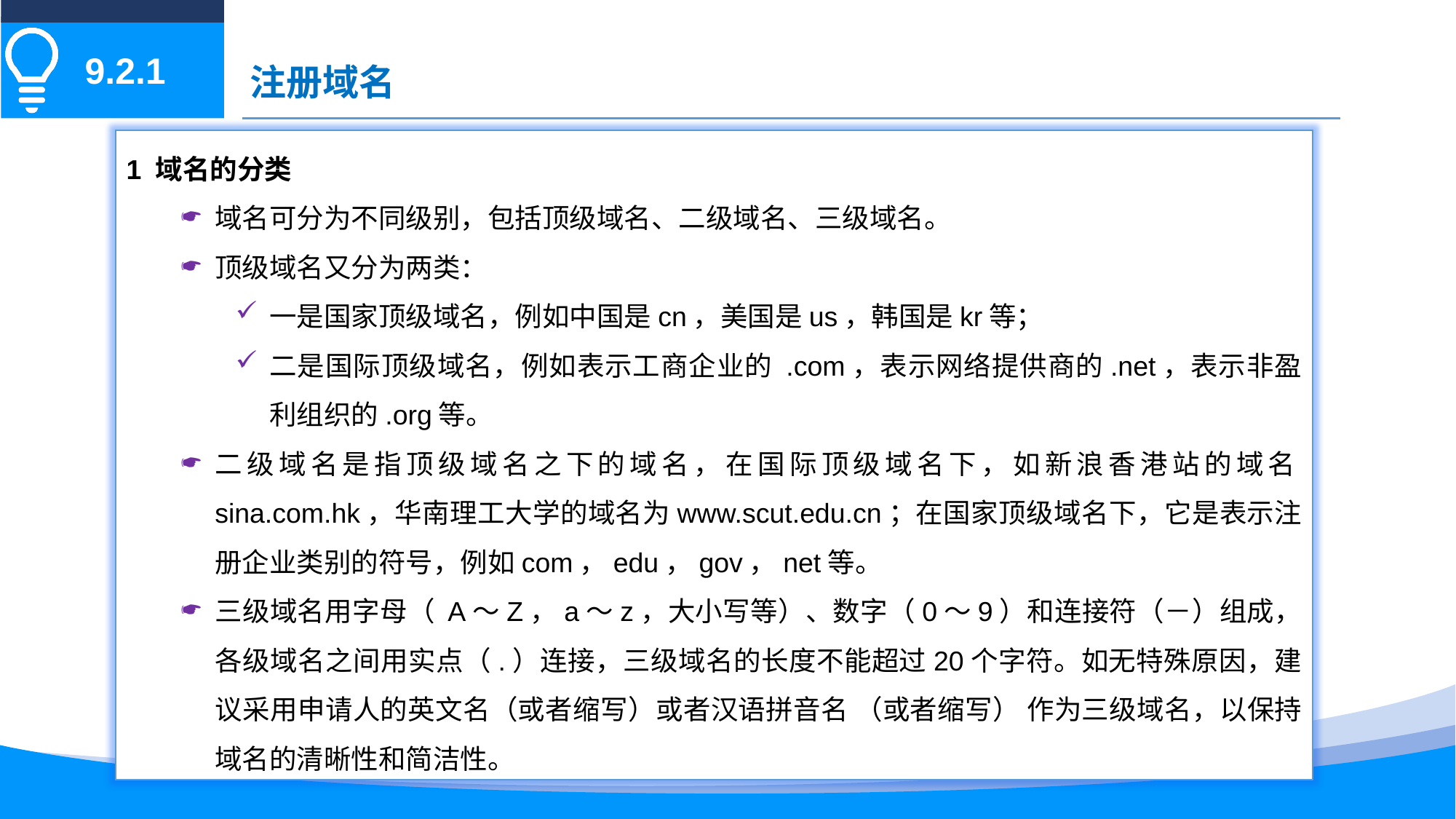

9.2.1
注册域名
1 域名的分类
域名可分为不同级别，包括顶级域名、二级域名、三级域名。
顶级域名又分为两类：
一是国家顶级域名，例如中国是cn，美国是us，韩国是kr等；
二是国际顶级域名，例如表示工商企业的 .com，表示网络提供商的.net，表示非盈利组织的.org等。
二级域名是指顶级域名之下的域名，在国际顶级域名下，如新浪香港站的域名sina.com.hk，华南理工大学的域名为www.scut.edu.cn；在国家顶级域名下，它是表示注册企业类别的符号，例如com，edu，gov，net等。
三级域名用字母（ A～Z，a～z，大小写等）、数字（0～9）和连接符（－）组成， 各级域名之间用实点（.）连接，三级域名的长度不能超过20个字符。如无特殊原因，建议采用申请人的英文名（或者缩写）或者汉语拼音名 （或者缩写） 作为三级域名，以保持域名的清晰性和简洁性。